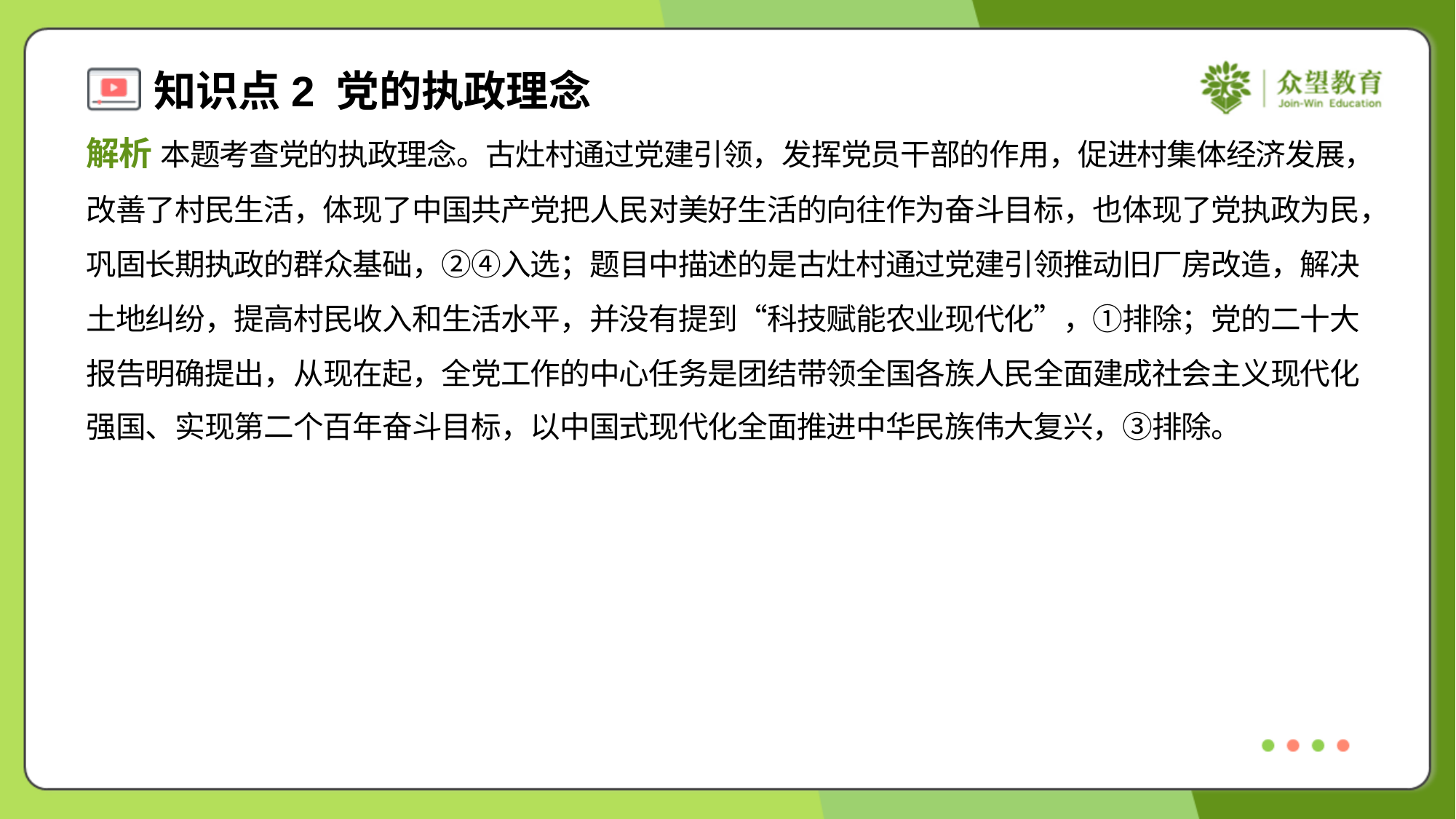

解析 本题考查党的执政理念。古灶村通过党建引领，发挥党员干部的作用，促进村集体经济发展，
改善了村民生活，体现了中国共产党把人民对美好生活的向往作为奋斗目标，也体现了党执政为民，
巩固长期执政的群众基础，②④入选；题目中描述的是古灶村通过党建引领推动旧厂房改造，解决
土地纠纷，提高村民收入和生活水平，并没有提到“科技赋能农业现代化”，①排除；党的二十大
报告明确提出，从现在起，全党工作的中心任务是团结带领全国各族人民全面建成社会主义现代化
强国、实现第二个百年奋斗目标，以中国式现代化全面推进中华民族伟大复兴，③排除。